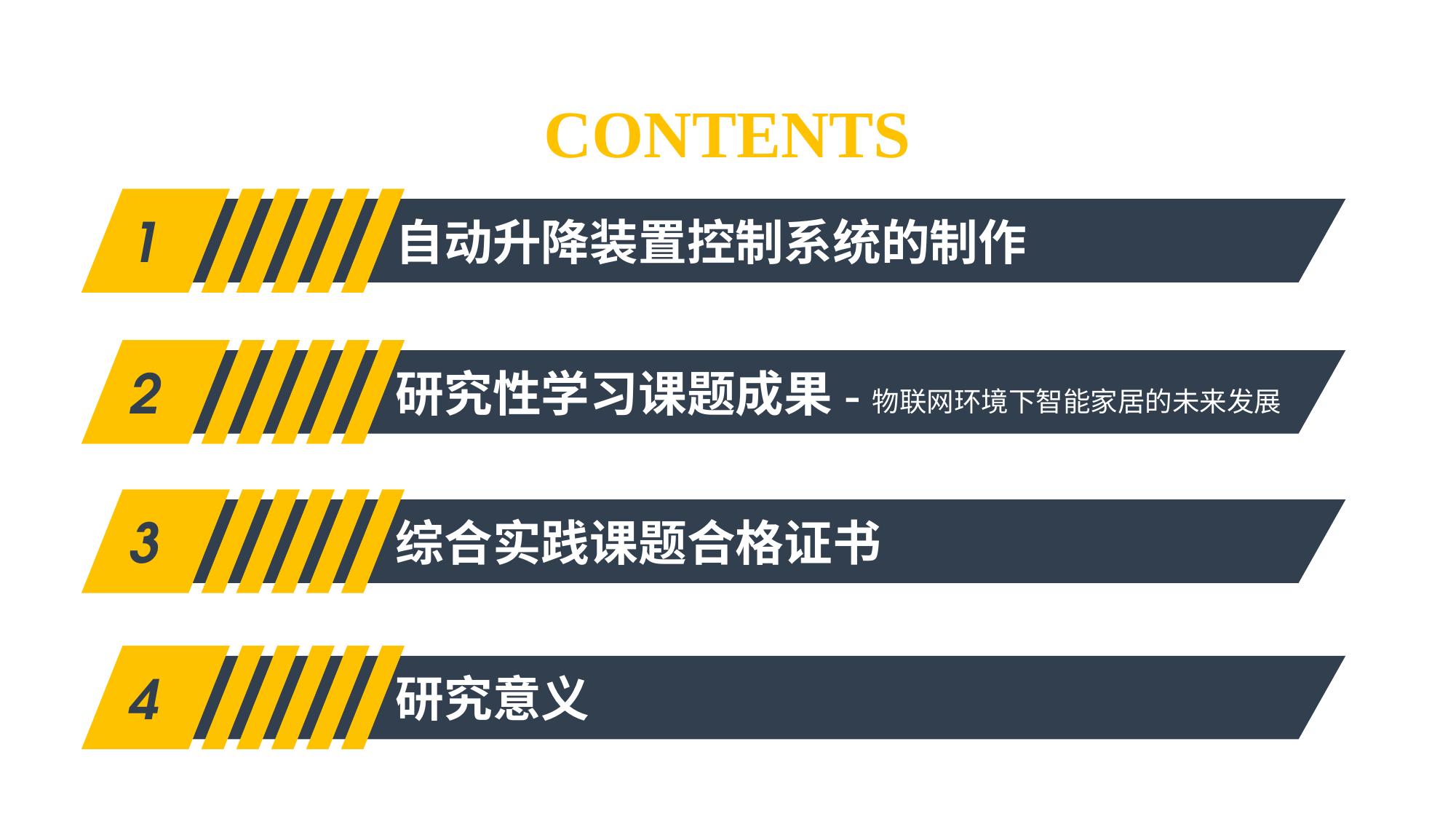

CONTENTS

1
自动升降装置控制系统的制作

2
研究性学习课题成果-物联网环境下智能家居的未来发展

3
综合实践课题合格证书

4
研究意义